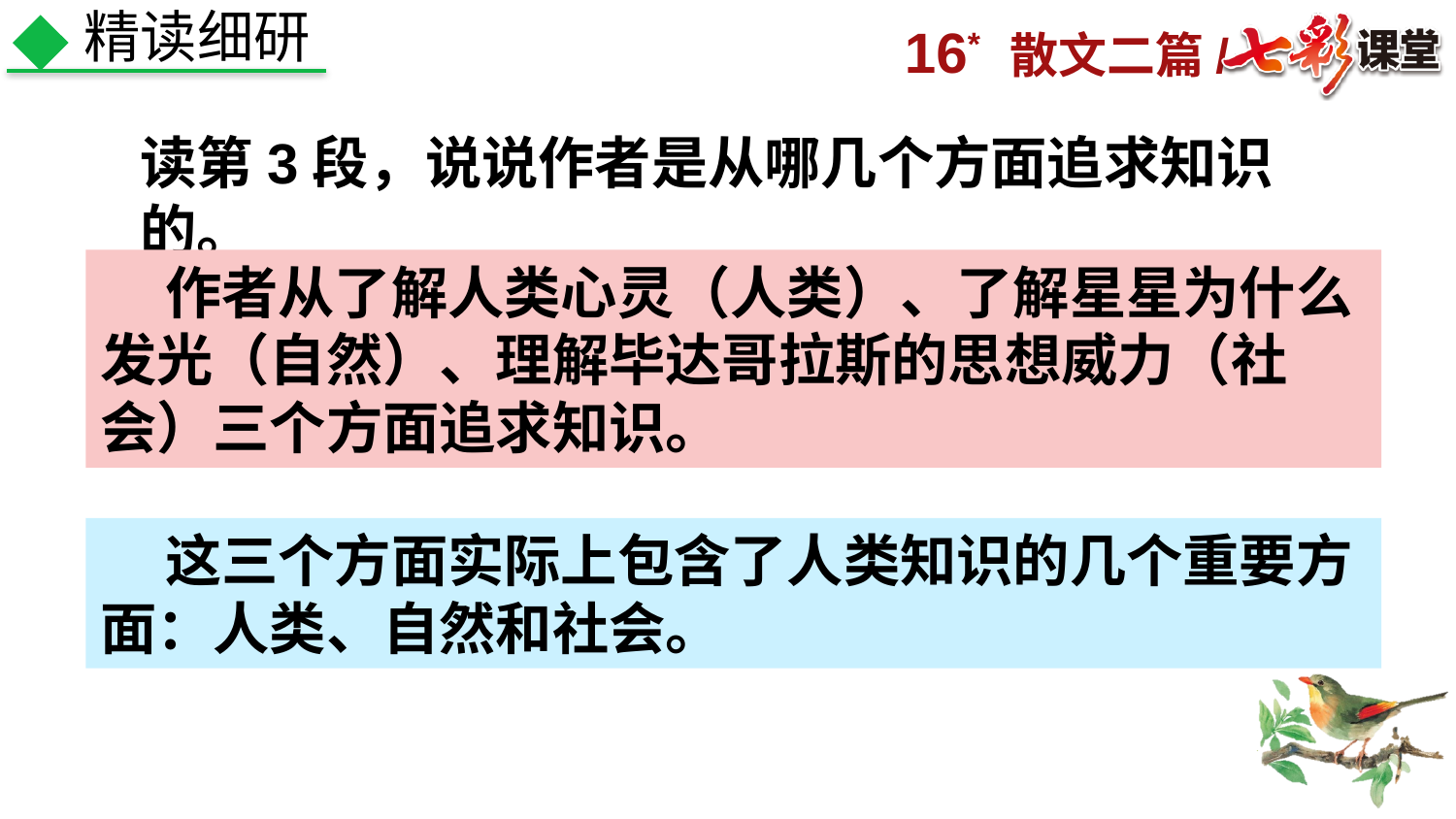

精读细研

读第3段，说说作者是从哪几个方面追求知识的。
    作者从了解人类心灵（人类）、了解星星为什么发光（自然）、理解毕达哥拉斯的思想威力（社会）三个方面追求知识。
    这三个方面实际上包含了人类知识的几个重要方面：人类、自然和社会。